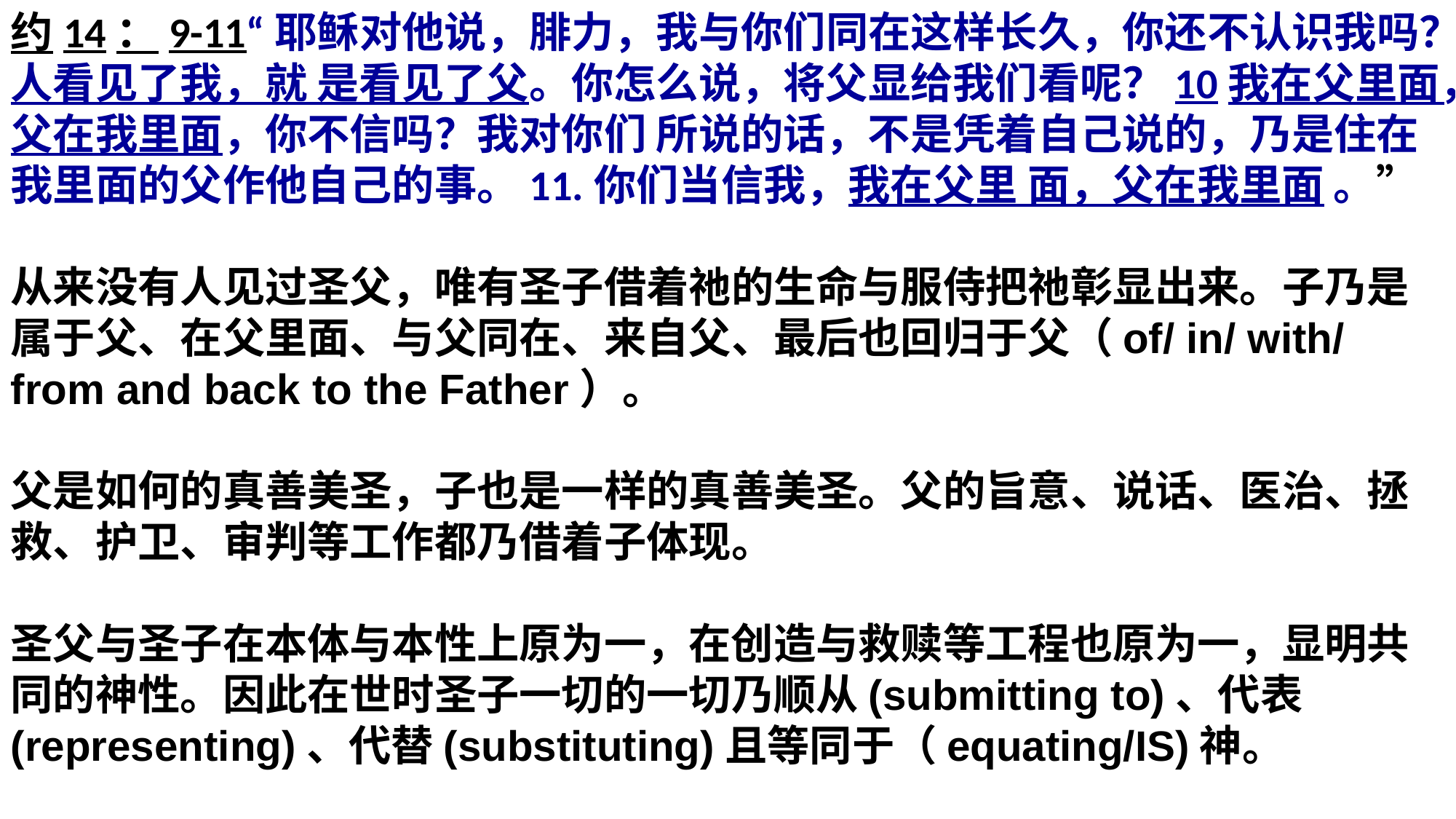

约14：9-11“耶稣对他说，腓力，我与你们同在这样长久，你还不认识我吗？人看见了我，就 是看见了父。你怎么说，将父显给我们看呢？10我在父里面，父在我里面，你不信吗？我对你们 所说的话，不是凭着自己说的，乃是住在我里面的父作他自己的事。11.你们当信我，我在父里 面，父在我里面 。”

从来没有人见过圣父，唯有圣子借着祂的生命与服侍把祂彰显出来。子乃是属于父、在父里面、与父同在、来自父、最后也回归于父（of/ in/ with/ from and back to the Father）。

父是如何的真善美圣，子也是一样的真善美圣。父的旨意、说话、医治、拯救、护卫、审判等工作都乃借着子体现。

圣父与圣子在本体与本性上原为一，在创造与救赎等工程也原为一，显明共同的神性。因此在世时圣子一切的一切乃顺从(submitting to)、代表(representing)、代替(substituting)且等同于（equating/IS)神。